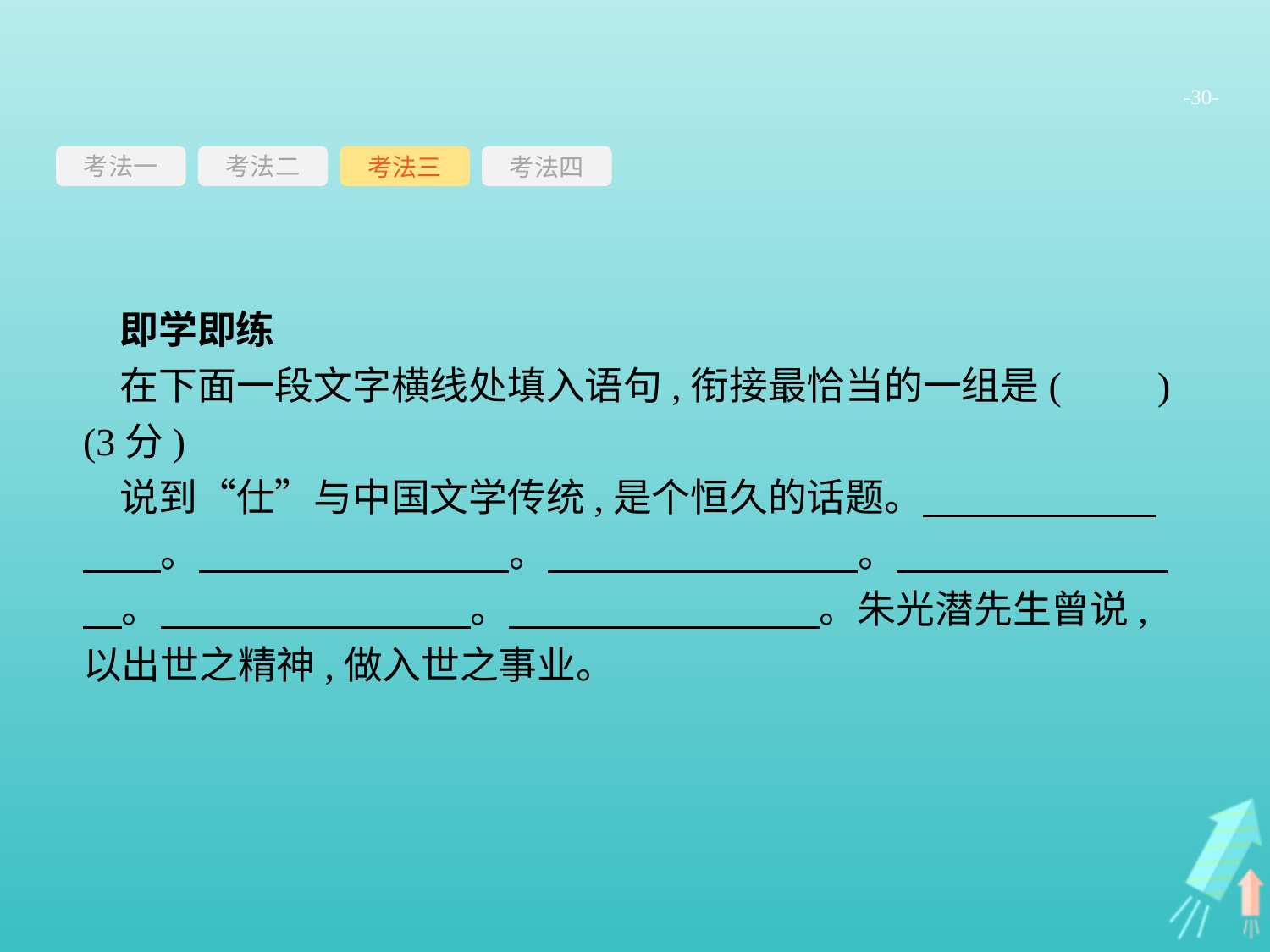

-30-
考法一
考法三
考法四
考法二
即学即练
在下面一段文字横线处填入语句,衔接最恰当的一组是(　　)(3分)
说到“仕”与中国文学传统,是个恒久的话题。　　　　　　　　。　　　　　　　　。　　　　　　　　。　　　　　　　　。　　　　　　　　。　　　　　　　　。朱光潜先生曾说,以出世之精神,做入世之事业。